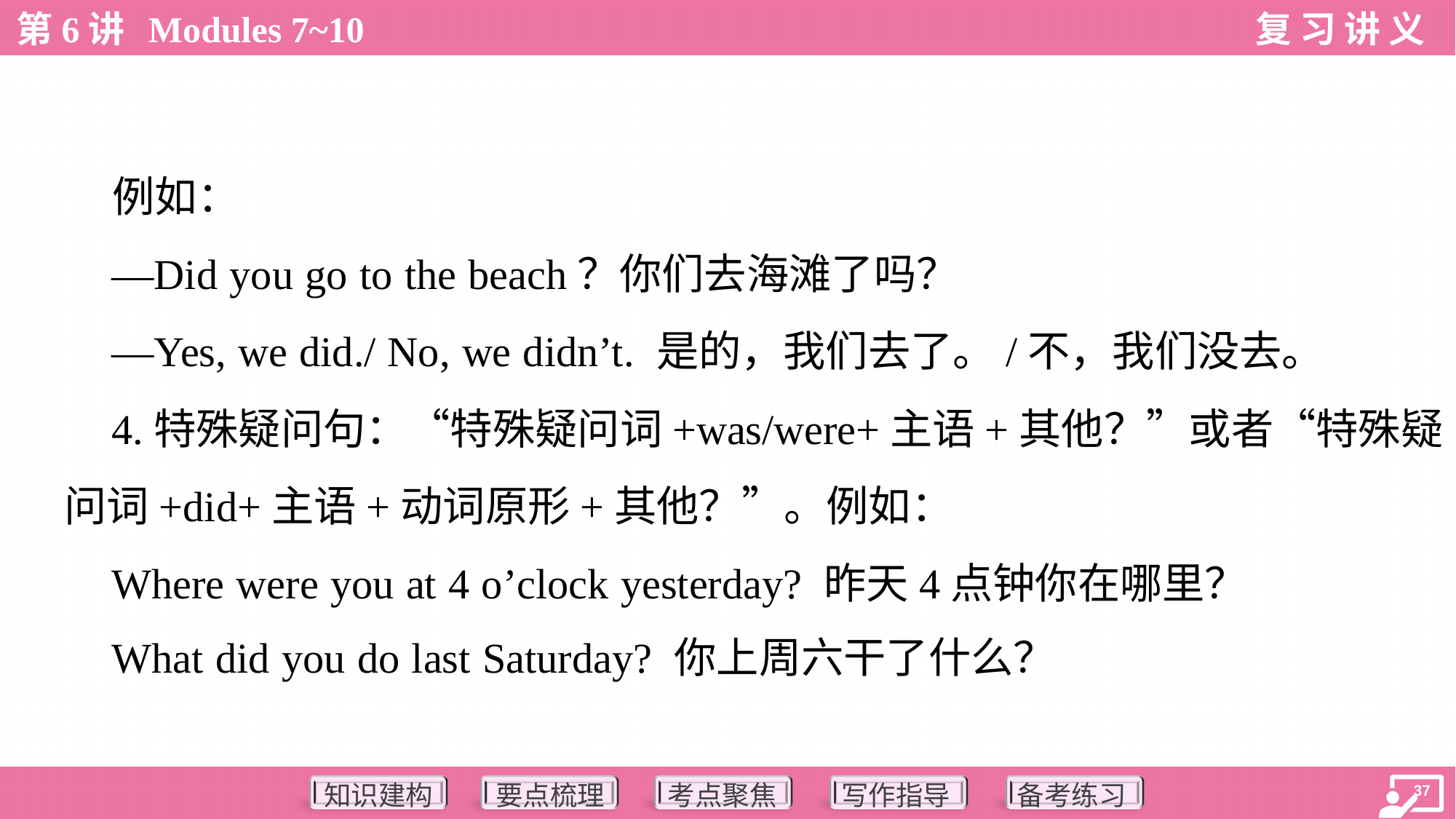

例如：
    —Did you go to the beach？你们去海滩了吗？
    —Yes, we did./ No, we didn’t. 是的，我们去了。/不，我们没去。
    4.特殊疑问句：“特殊疑问词+was/were+主语+其他？”或者“特殊疑
问词+did+主语+动词原形+其他？”。例如：
    Where were you at 4 o’clock yesterday? 昨天4点钟你在哪里？
    What did you do last Saturday? 你上周六干了什么？